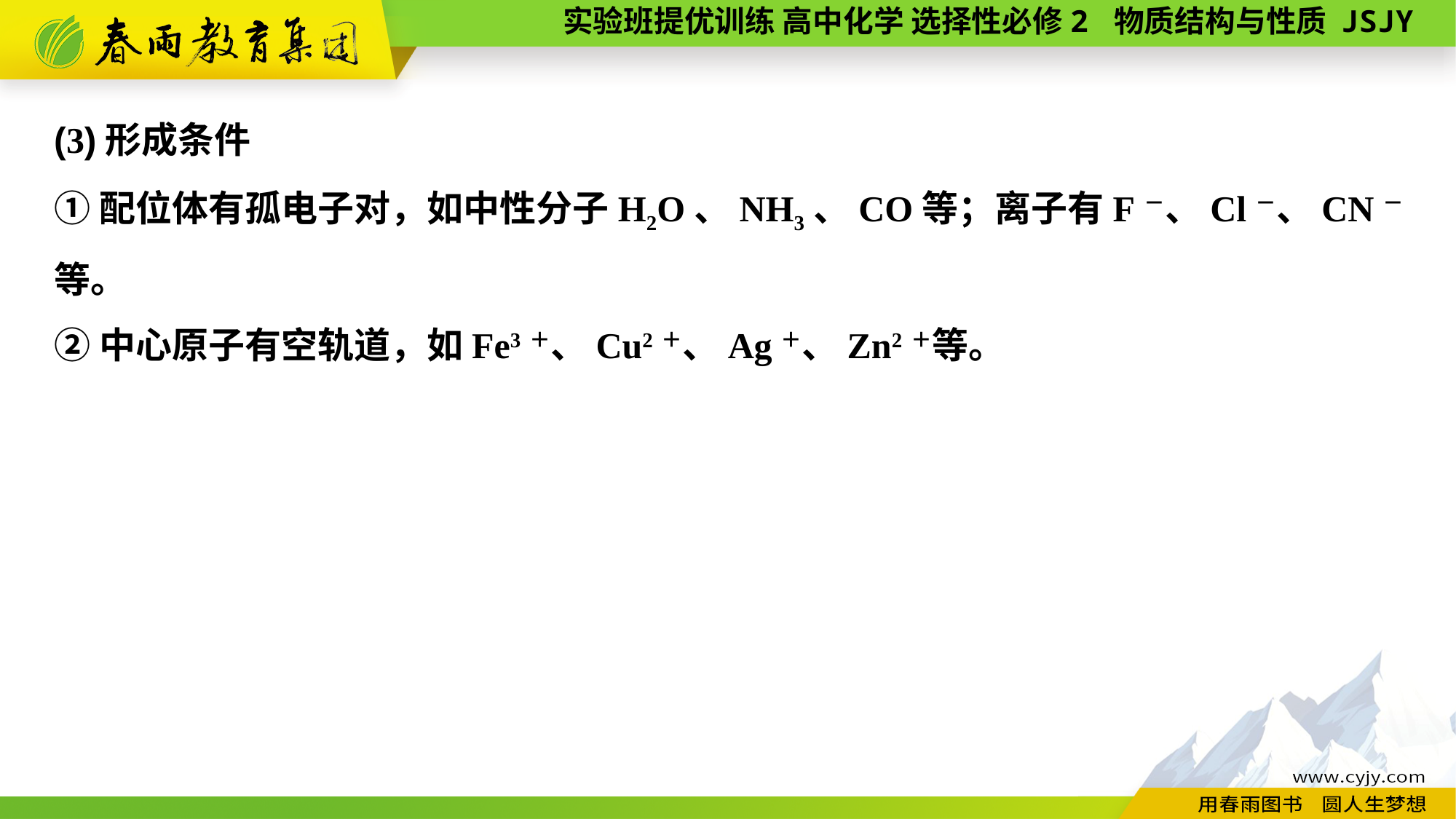

(3)形成条件
①配位体有孤电子对，如中性分子H2O、NH3、CO等；离子有F－、Cl－、CN－等。
②中心原子有空轨道，如Fe3＋、Cu2＋、Ag＋、Zn2＋等。